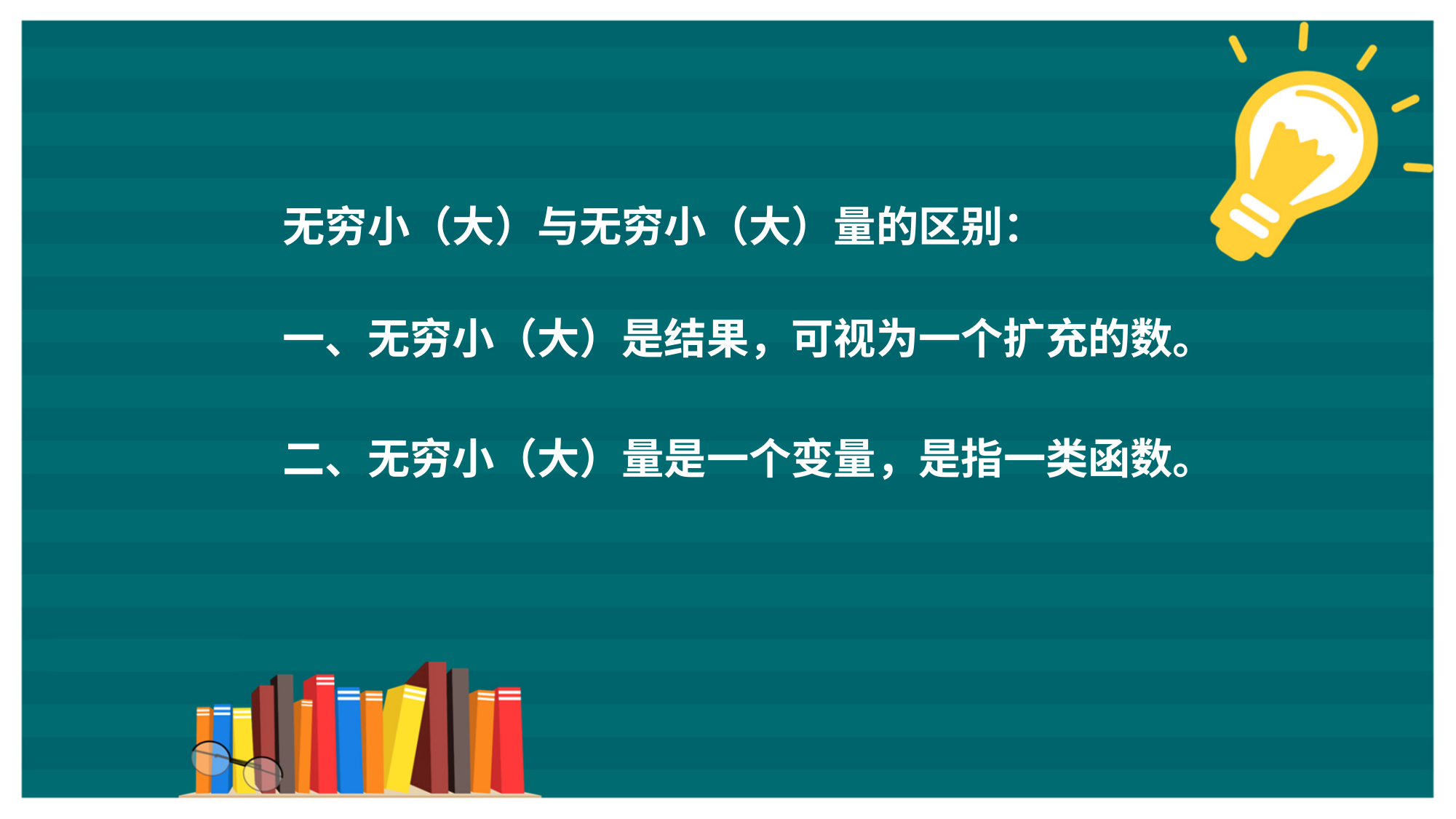

无穷小（大）与无穷小（大）量的区别：
一、无穷小（大）是结果，可视为一个扩充的数。

二、无穷小（大）量是一个变量，是指一类函数。